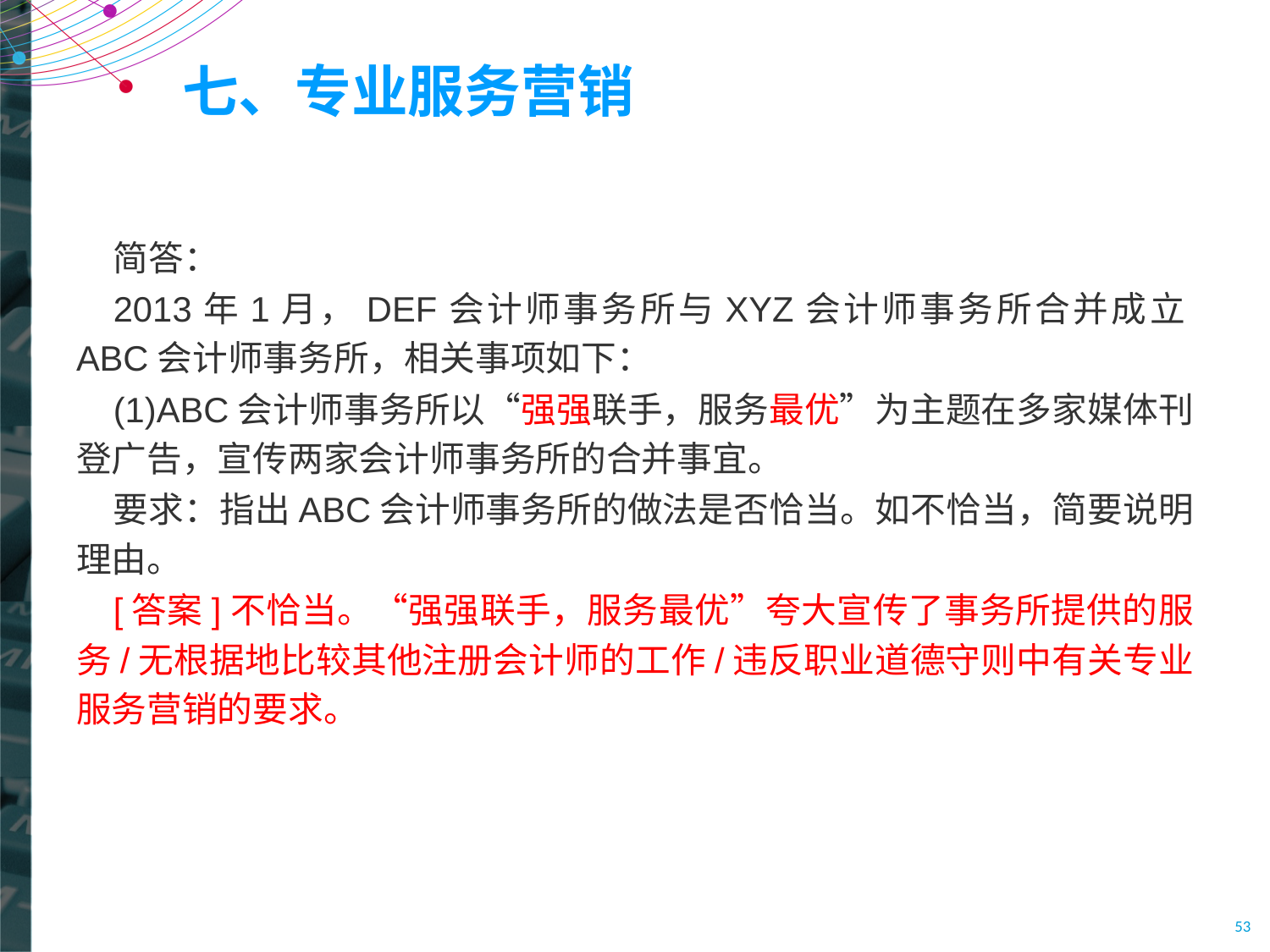

# 七、专业服务营销
简答：
2013年1月，DEF会计师事务所与XYZ会计师事务所合并成立ABC会计师事务所，相关事项如下：
(1)ABC会计师事务所以“强强联手，服务最优”为主题在多家媒体刊登广告，宣传两家会计师事务所的合并事宜。
要求：指出ABC会计师事务所的做法是否恰当。如不恰当，简要说明理由。
[答案]不恰当。“强强联手，服务最优”夸大宣传了事务所提供的服务/无根据地比较其他注册会计师的工作/违反职业道德守则中有关专业服务营销的要求。